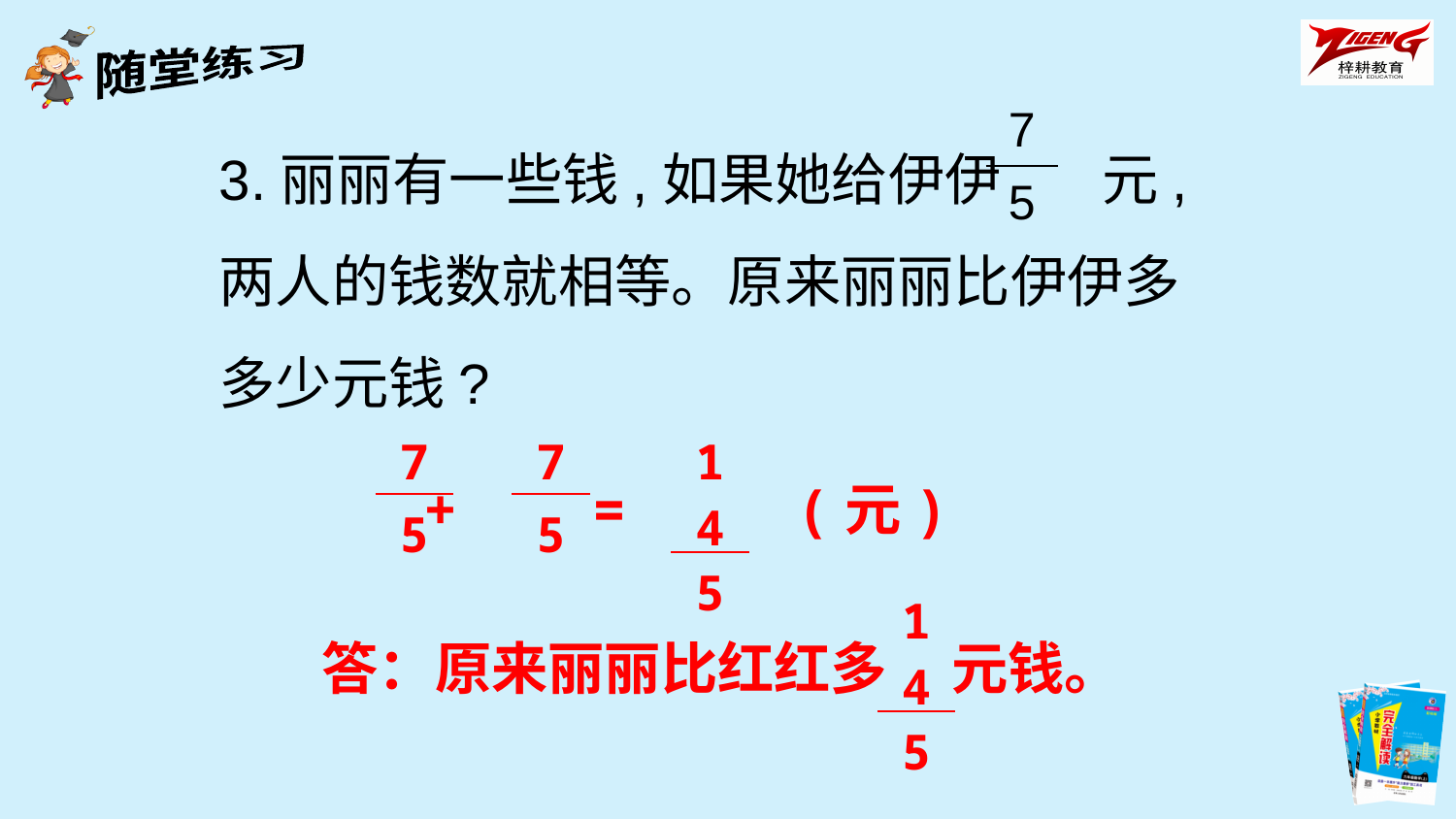

| 7 |
| --- |
| 5 |
3.丽丽有一些钱,如果她给伊伊        元,两人的钱数就相等。原来丽丽比伊伊多多少元钱?
| 7 |
| --- |
| 5 |
| 7 |
| --- |
| 5 |
| 14 |
| --- |
| 5 |
+    =     (元)
| 14 |
| --- |
| 5 |
答：原来丽丽比红红多     元钱。